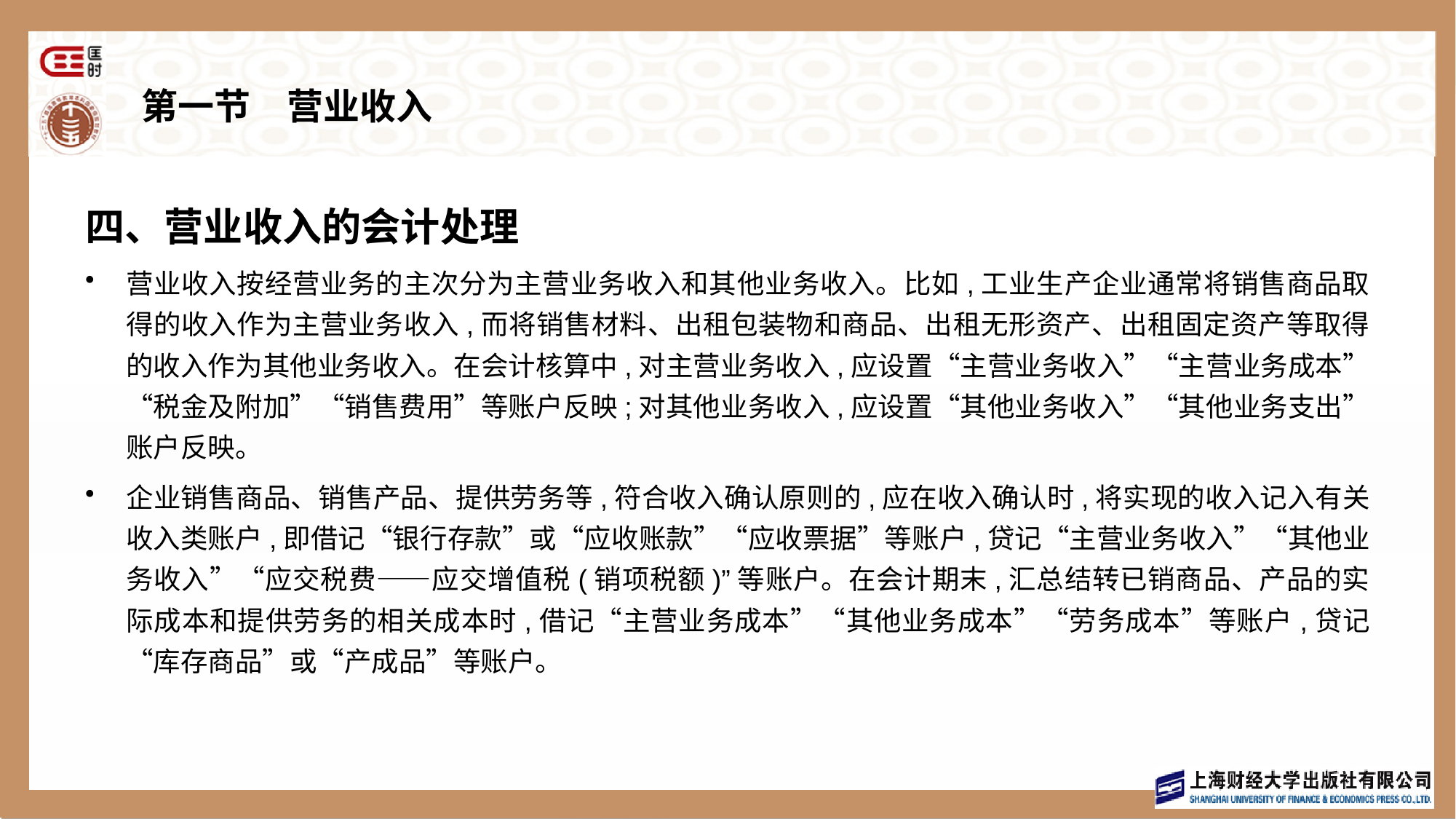

# 第一节　营业收入
四、营业收入的会计处理
营业收入按经营业务的主次分为主营业务收入和其他业务收入。比如,工业生产企业通常将销售商品取得的收入作为主营业务收入,而将销售材料、出租包装物和商品、出租无形资产、出租固定资产等取得的收入作为其他业务收入。在会计核算中,对主营业务收入,应设置“主营业务收入”“主营业务成本”“税金及附加”“销售费用”等账户反映;对其他业务收入,应设置“其他业务收入”“其他业务支出”账户反映。
企业销售商品、销售产品、提供劳务等,符合收入确认原则的,应在收入确认时,将实现的收入记入有关收入类账户,即借记“银行存款”或“应收账款”“应收票据”等账户,贷记“主营业务收入”“其他业务收入”“应交税费——应交增值税(销项税额)”等账户。在会计期末,汇总结转已销商品、产品的实际成本和提供劳务的相关成本时,借记“主营业务成本”“其他业务成本”“劳务成本”等账户,贷记“库存商品”或“产成品”等账户。